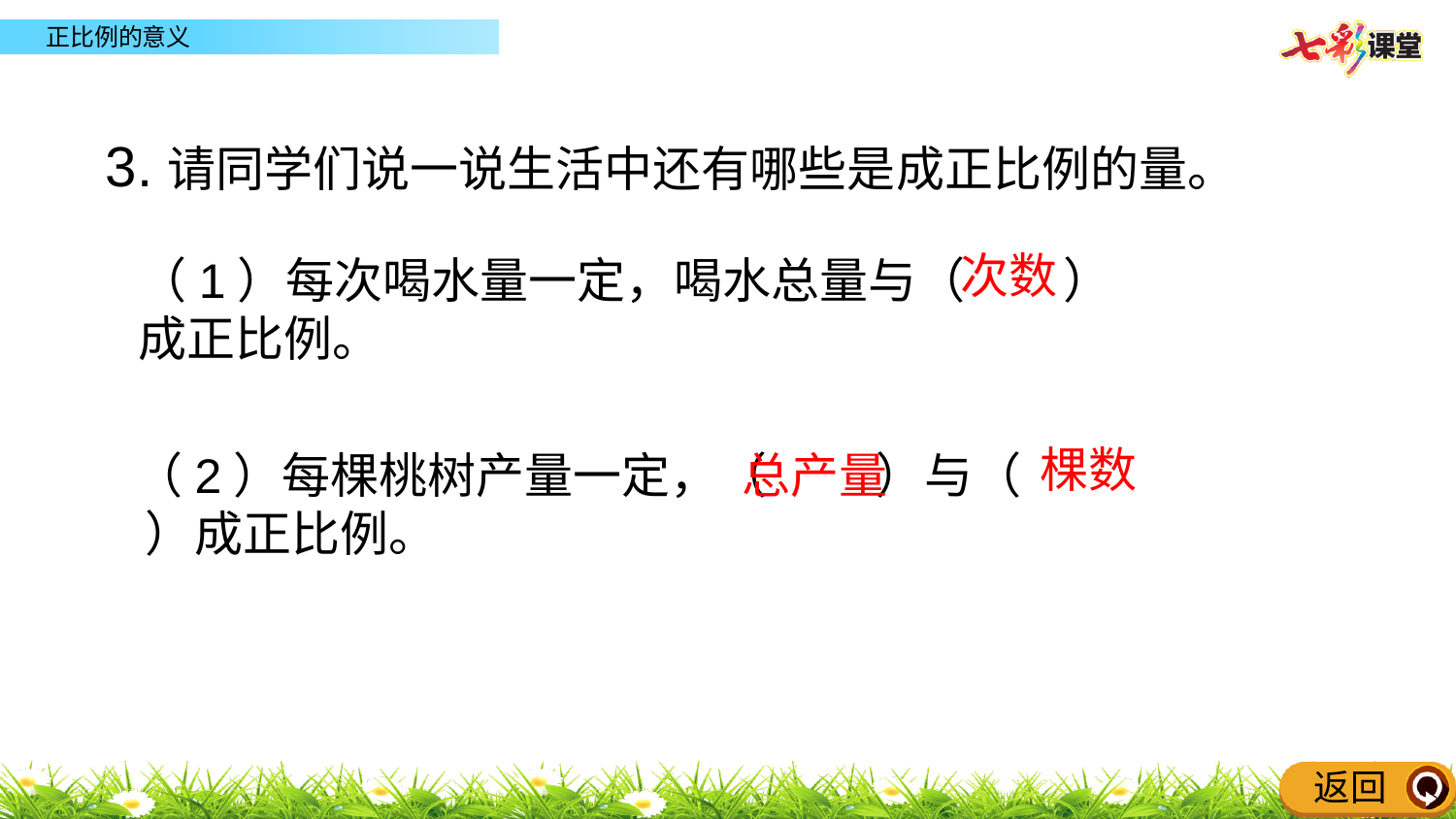

3. 请同学们说一说生活中还有哪些是成正比例的量。
次数
（1）每次喝水量一定，喝水总量与（         ）成正比例。
棵数
（2）每棵桃树产量一定，（          ）与（          ）成正比例。
总产量